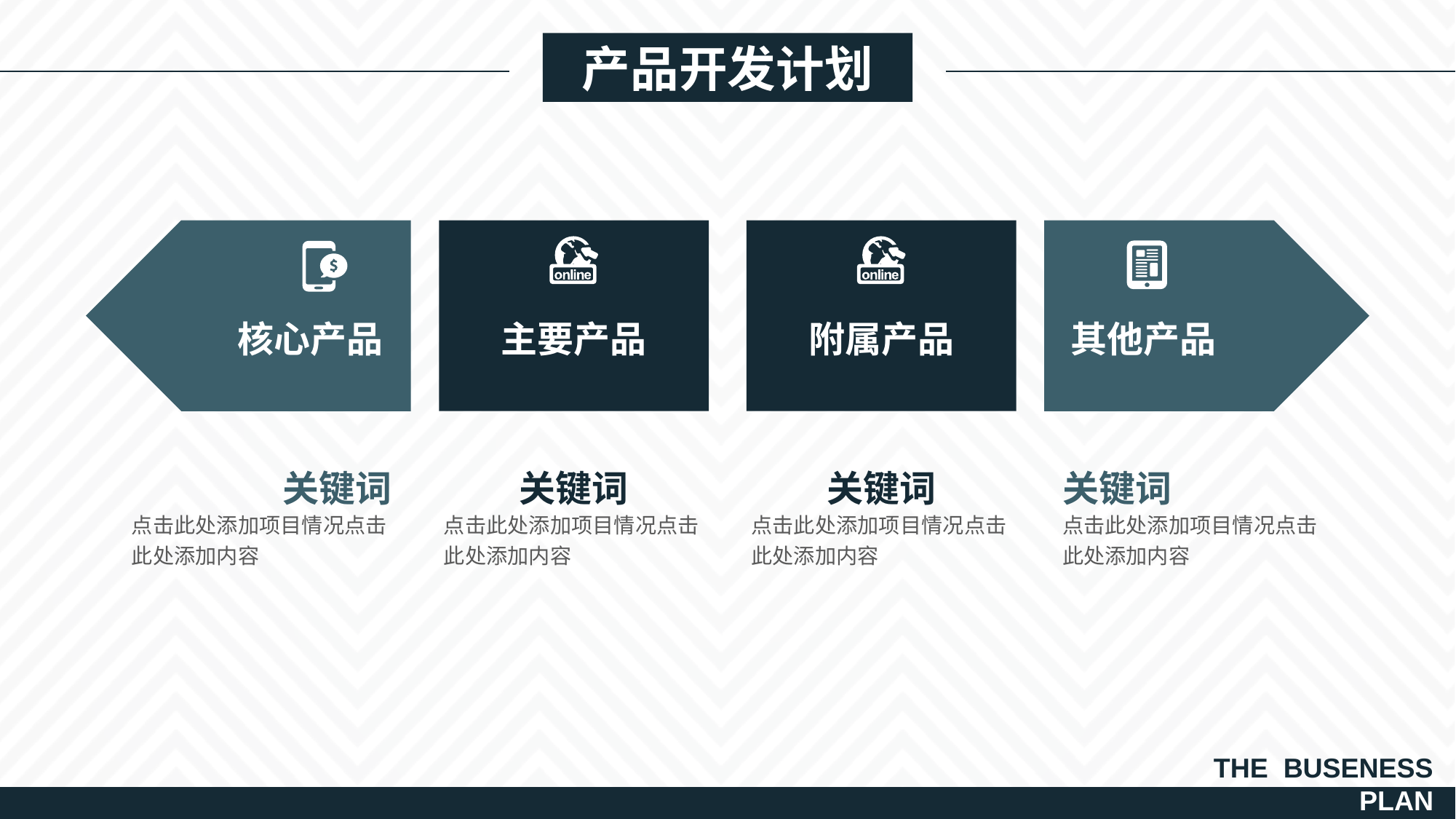

产品开发计划

核心产品

主要产品

附属产品

其他产品
关键词
关键词
关键词
关键词
点击此处添加项目情况点击此处添加内容
点击此处添加项目情况点击此处添加内容
点击此处添加项目情况点击此处添加内容
点击此处添加项目情况点击此处添加内容
THE  BUSENESS
PLAN